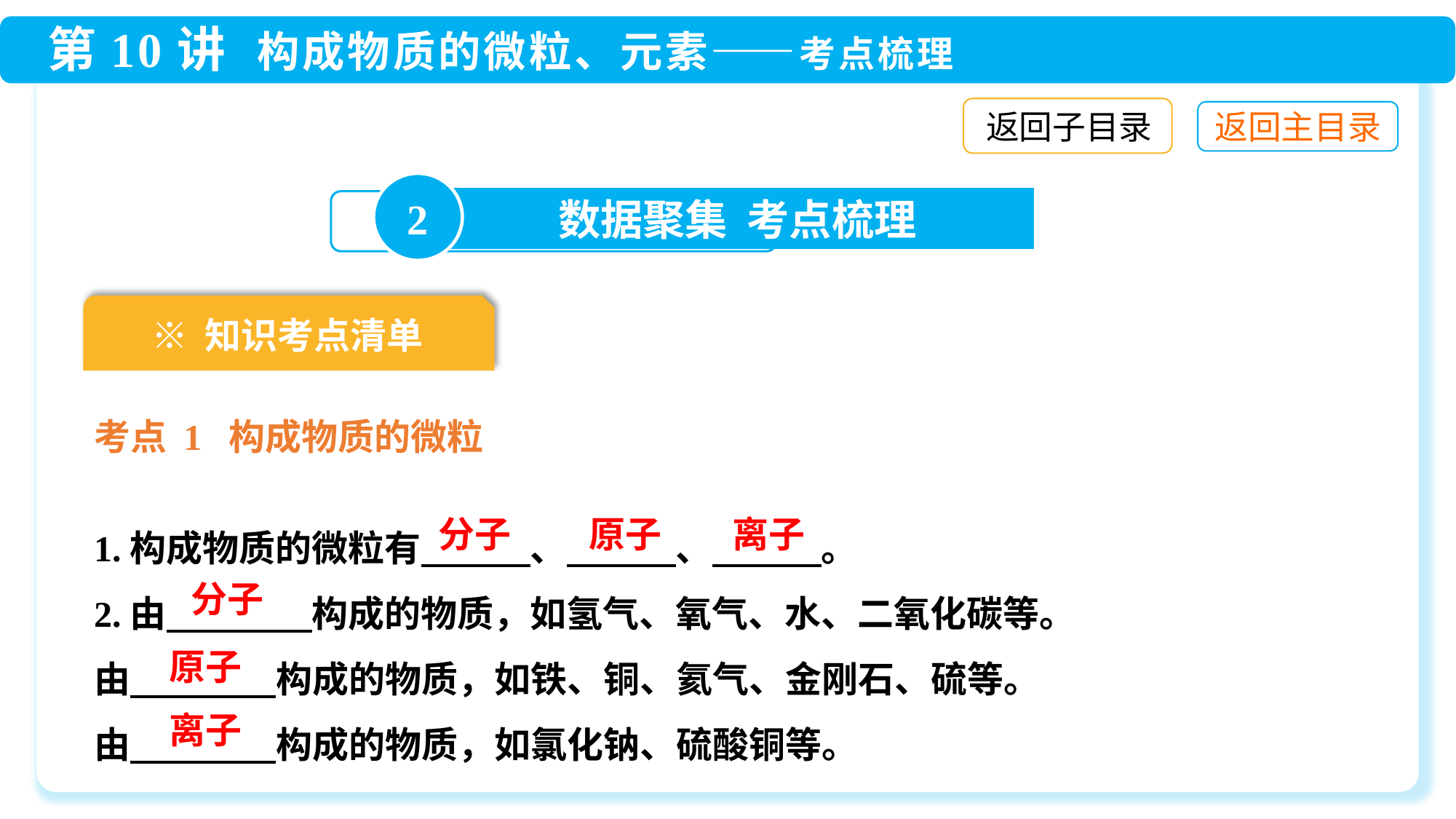

返回子目录

2
数据聚集  考点梳理

※ 知识考点清单
考点 1  构成物质的微粒
1.构成物质的微粒有　　　、　　　、　　　。
2.由　　　　构成的物质，如氢气、氧气、水、二氧化碳等。
由　　　　构成的物质，如铁、铜、氦气、金刚石、硫等。
由　　　　构成的物质，如氯化钠、硫酸铜等。
离子
原子
分子
分子
原子
离子